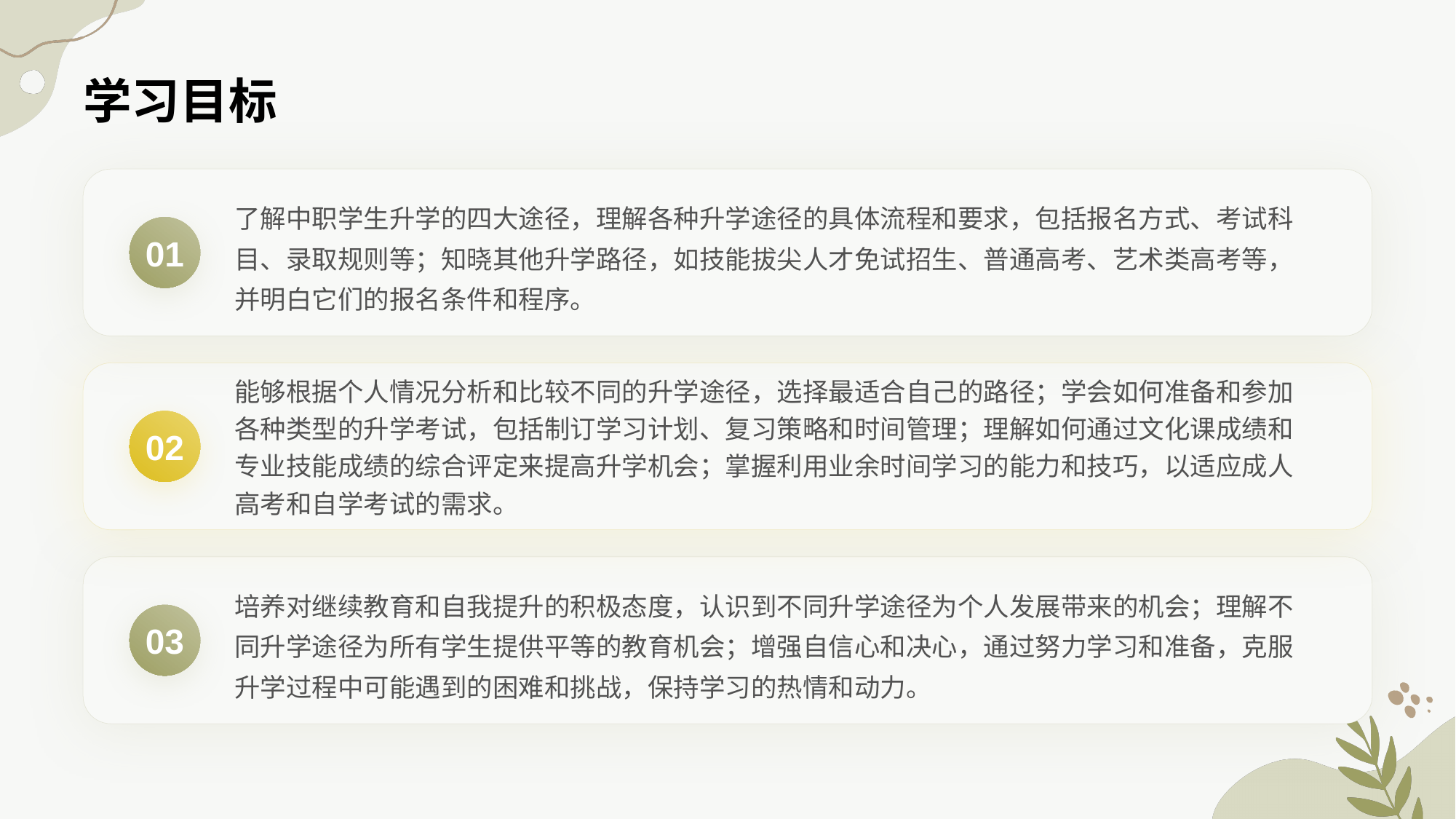

学习目标

了解中职学生升学的四大途径，理解各种升学途径的具体流程和要求，包括报名方式、考试科目、录取规则等；知晓其他升学路径，如技能拔尖人才免试招生、普通高考、艺术类高考等，并明白它们的报名条件和程序。
01
能够根据个人情况分析和比较不同的升学途径，选择最适合自己的路径；学会如何准备和参加各种类型的升学考试，包括制订学习计划、复习策略和时间管理；理解如何通过文化课成绩和专业技能成绩的综合评定来提高升学机会；掌握利用业余时间学习的能力和技巧，以适应成人高考和自学考试的需求。

02
培养对继续教育和自我提升的积极态度，认识到不同升学途径为个人发展带来的机会；理解不同升学途径为所有学生提供平等的教育机会；增强自信心和决心，通过努力学习和准备，克服升学过程中可能遇到的困难和挑战，保持学习的热情和动力。

03